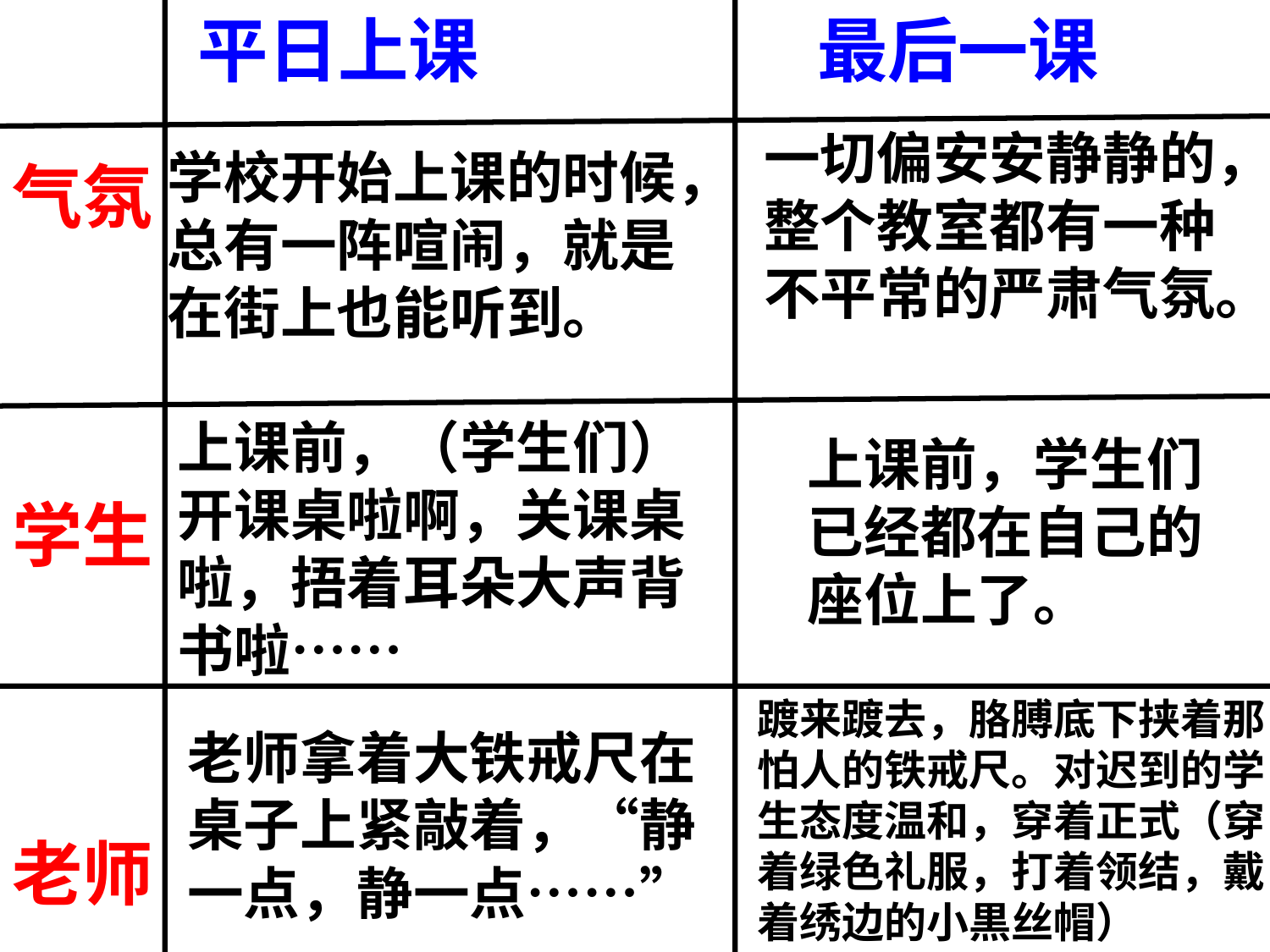

平日上课

最后一课

一切偏安安静静的，整个教室都有一种不平常的严肃气氛。
学校开始上课的时候，总有一阵喧闹，就是在街上也能听到。
气氛

学生

老师

上课前，（学生们）开课桌啦啊，关课桌啦，捂着耳朵大声背书啦……
上课前，学生们已经都在自己的座位上了。

踱来踱去，胳膊底下挟着那怕人的铁戒尺。对迟到的学生态度温和，穿着正式（穿着绿色礼服，打着领结，戴着绣边的小黒丝帽）
老师拿着大铁戒尺在桌子上紧敲着，“静一点，静一点……”